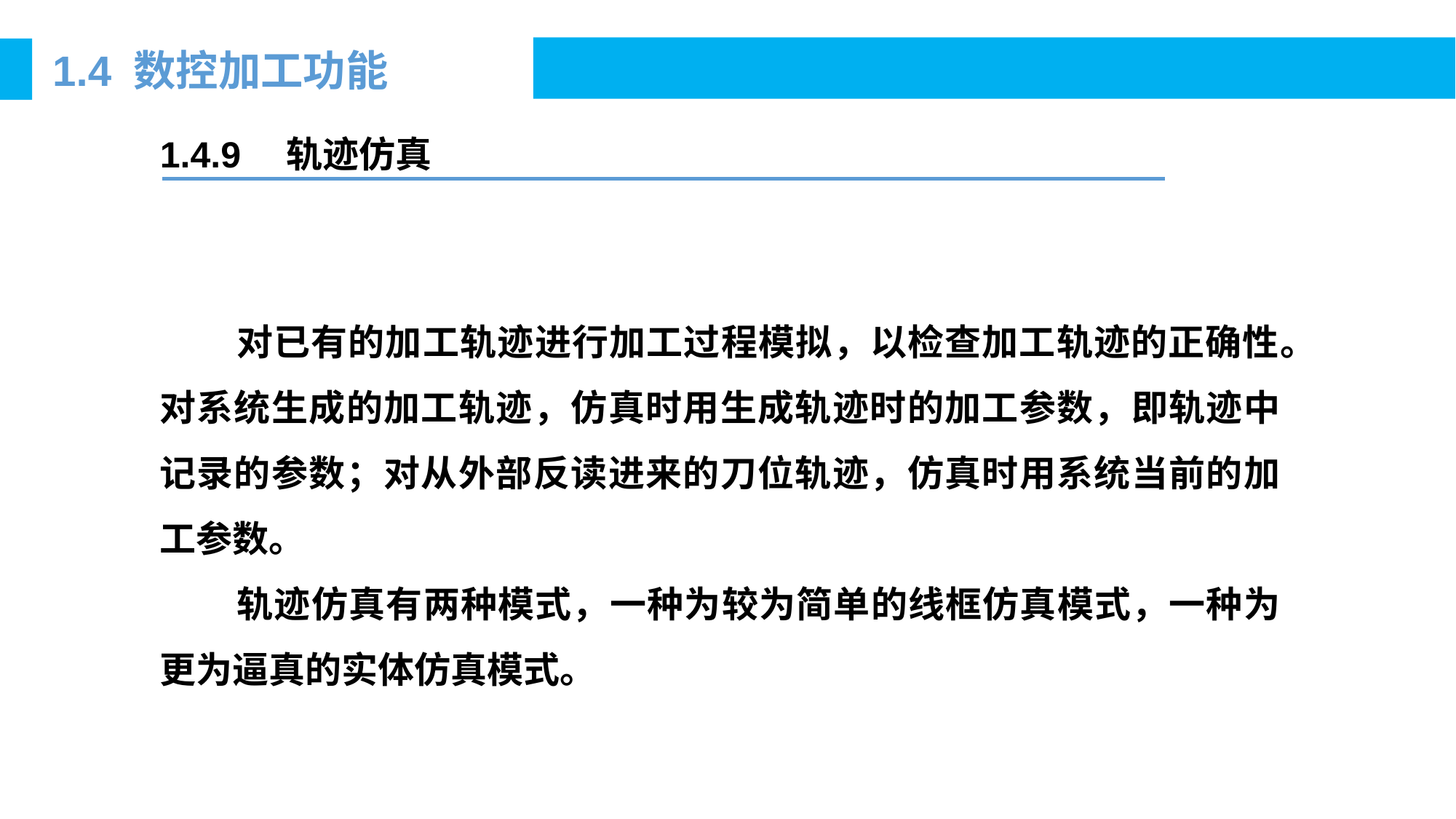

1.4 数控加工功能
1.4.9　轨迹仿真
    对已有的加工轨迹进行加工过程模拟，以检查加工轨迹的正确性。对系统生成的加工轨迹，仿真时用生成轨迹时的加工参数，即轨迹中记录的参数；对从外部反读进来的刀位轨迹，仿真时用系统当前的加工参数。
    轨迹仿真有两种模式，一种为较为简单的线框仿真模式，一种为更为逼真的实体仿真模式。